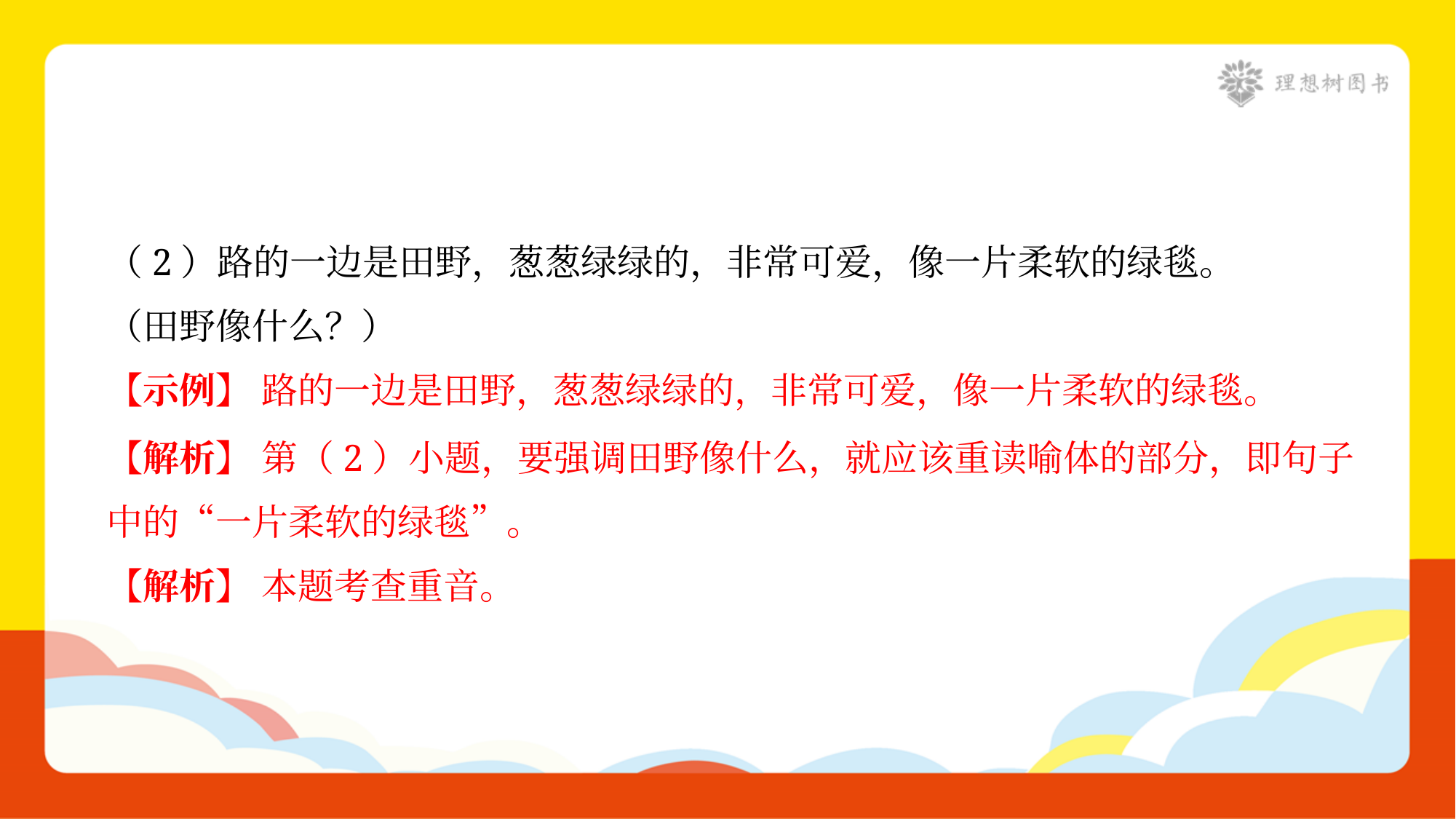

（2）路的一边是田野，葱葱绿绿的，非常可爱，像一片柔软的绿毯。
（田野像什么？）
【示例】 路的一边是田野，葱葱绿绿的，非常可爱，像一片柔软的绿毯。
【解析】 第（2）小题，要强调田野像什么，就应该重读喻体的部分，即句子
中的“一片柔软的绿毯”。
【解析】 本题考查重音。